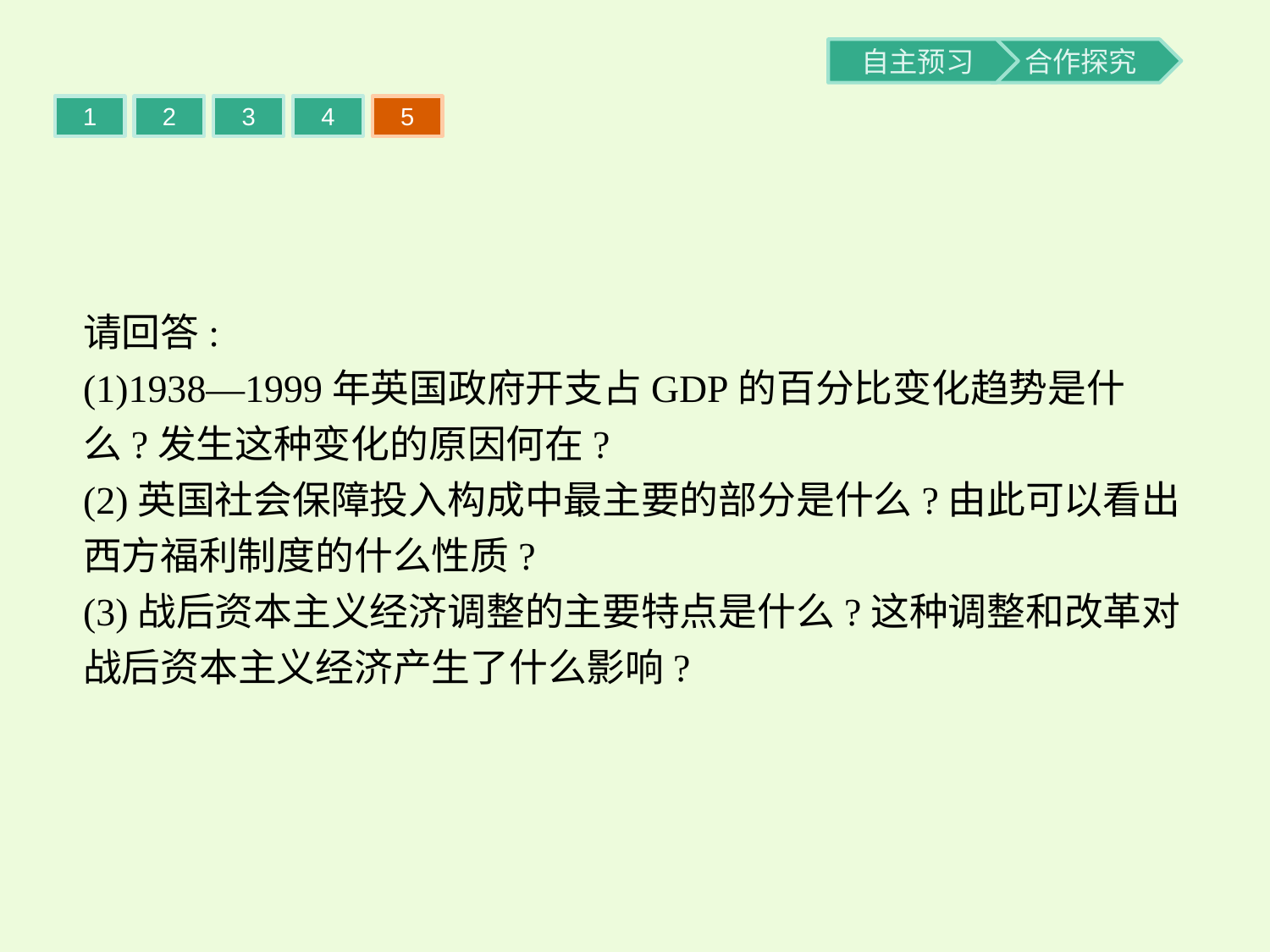

1
2
3
4
5
请回答:
(1)1938—1999年英国政府开支占GDP的百分比变化趋势是什么?发生这种变化的原因何在?
(2)英国社会保障投入构成中最主要的部分是什么?由此可以看出西方福利制度的什么性质?
(3)战后资本主义经济调整的主要特点是什么?这种调整和改革对战后资本主义经济产生了什么影响?